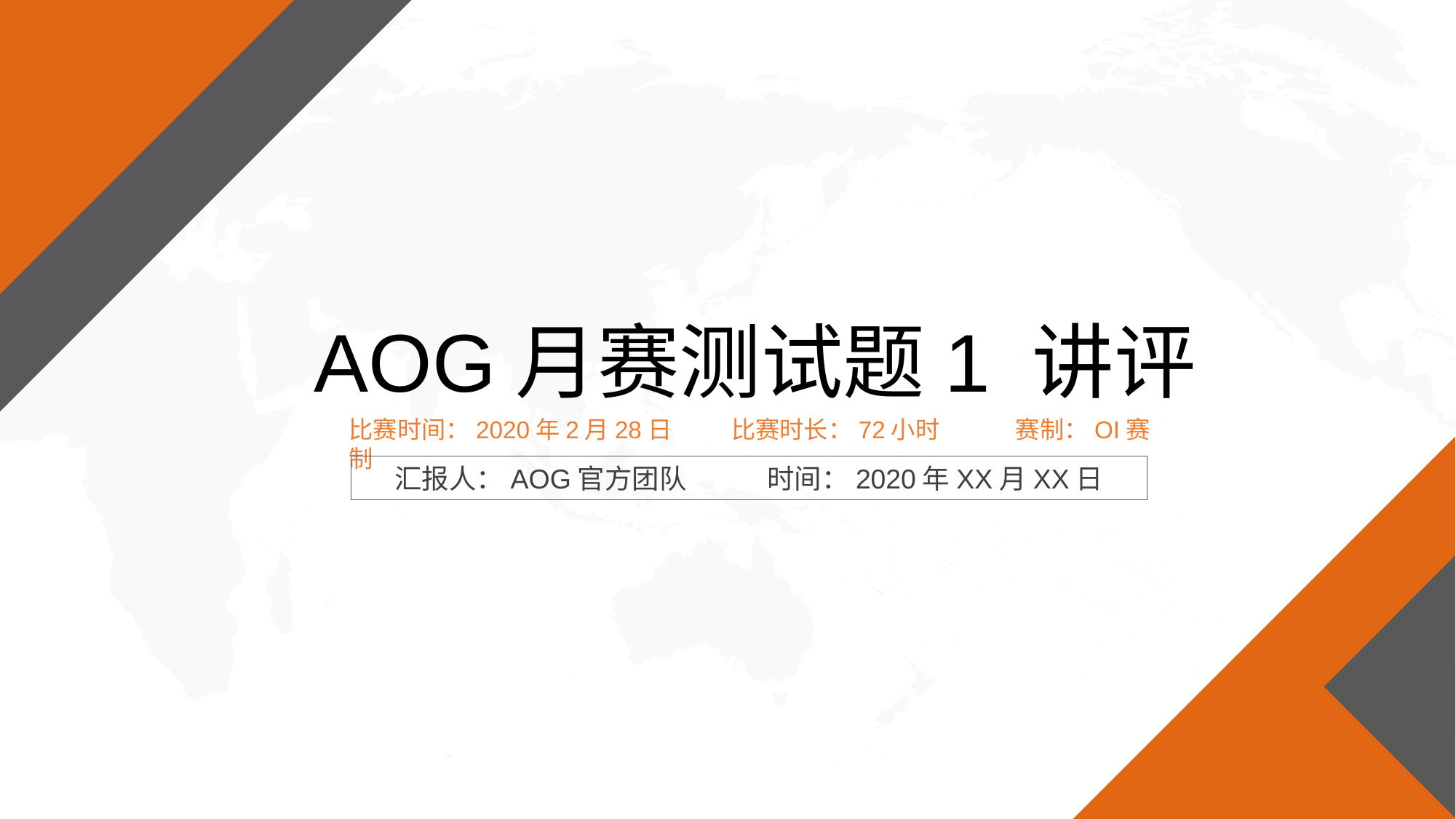

AOG月赛测试题1 讲评
比赛时间：2020年2月28日           比赛时长：72小时              赛制：OI赛制
汇报人：AOG官方团队             时间：2020年XX月XX日